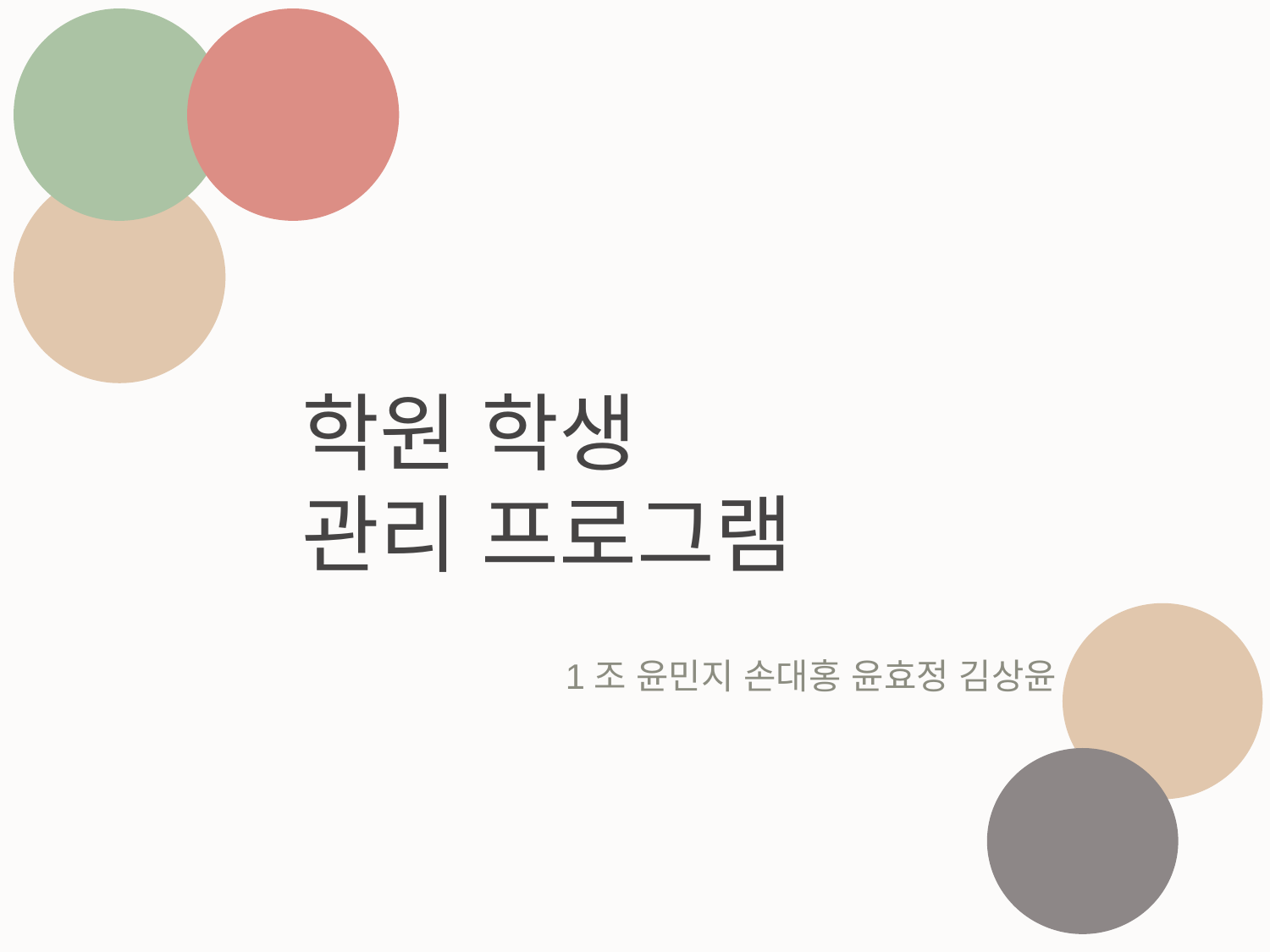

학원 학생
관리 프로그램

1조 윤민지 손대홍 윤효정 김상윤